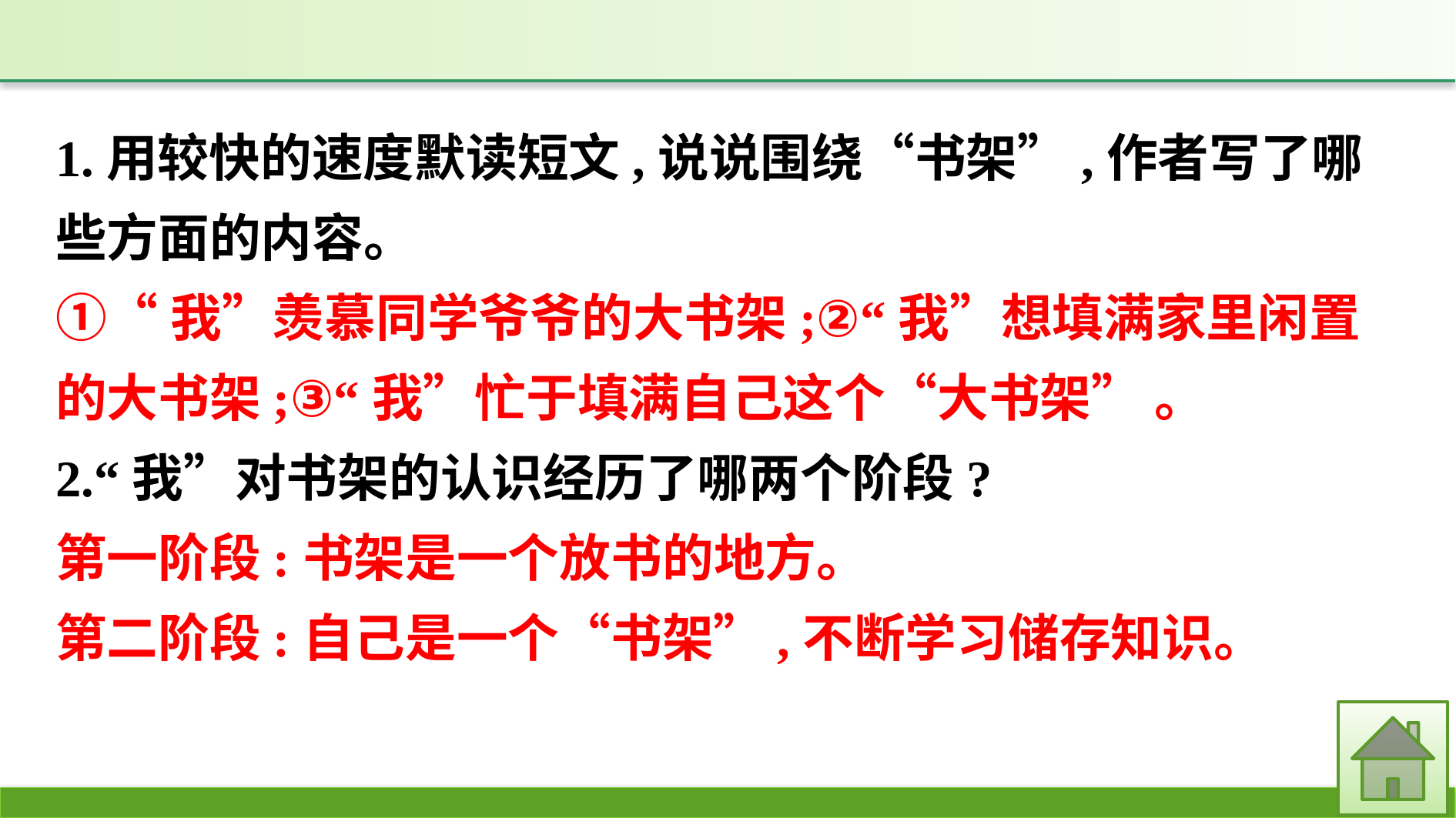

1.用较快的速度默读短文,说说围绕“书架”,作者写了哪些方面的内容。
①“我”羡慕同学爷爷的大书架;②“我”想填满家里闲置的大书架;③“我”忙于填满自己这个“大书架” 。
2.“我”对书架的认识经历了哪两个阶段?
第一阶段:书架是一个放书的地方。
第二阶段:自己是一个“书架”,不断学习储存知识。